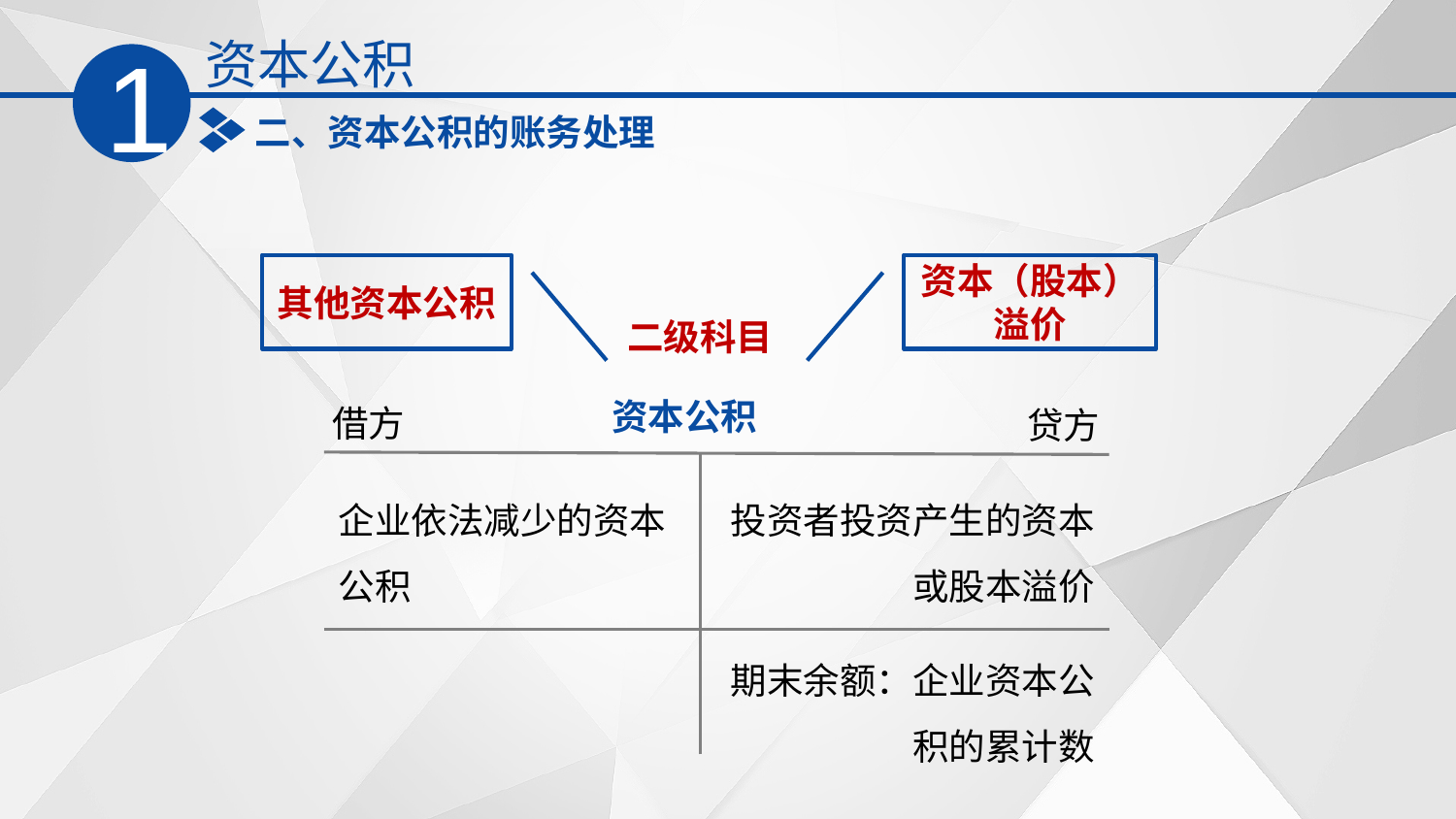

资本公积
1

二、资本公积的账务处理

其他资本公积
资本（股本）溢价
二级科目
资本公积
借方
贷方
企业依法减少的资本公积
投资者投资产生的资本或股本溢价
期末余额：企业资本公积的累计数